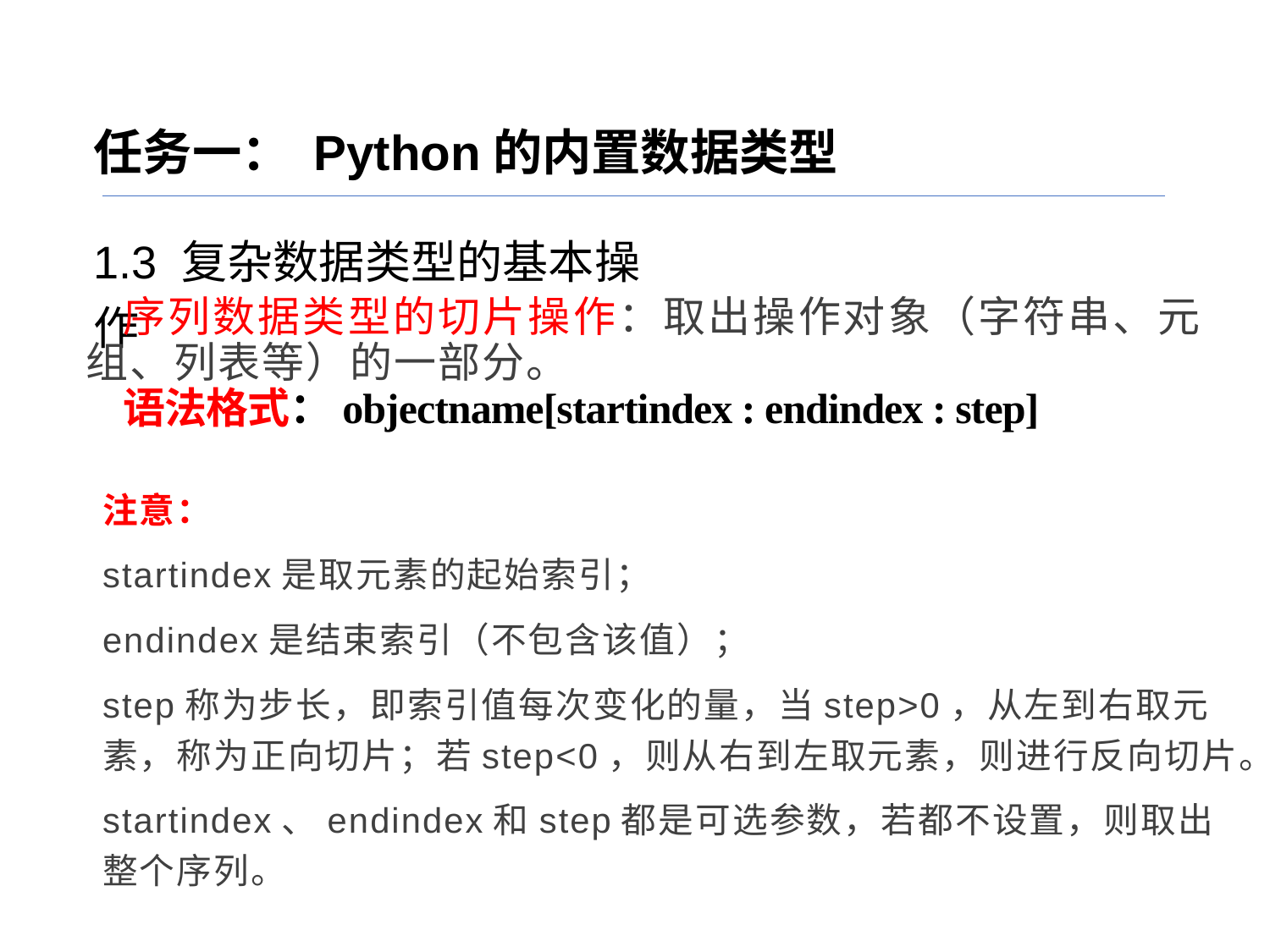

任务一： Python的内置数据类型
1.3 复杂数据类型的基本操作
序列数据类型的切片操作：取出操作对象（字符串、元组、列表等）的一部分。
语法格式：objectname[startindex : endindex : step]
注意：
startindex是取元素的起始索引；
endindex是结束索引（不包含该值）；
step称为步长，即索引值每次变化的量，当step>0，从左到右取元素，称为正向切片；若step<0，则从右到左取元素，则进行反向切片。
startindex、endindex和step都是可选参数，若都不设置，则取出整个序列。